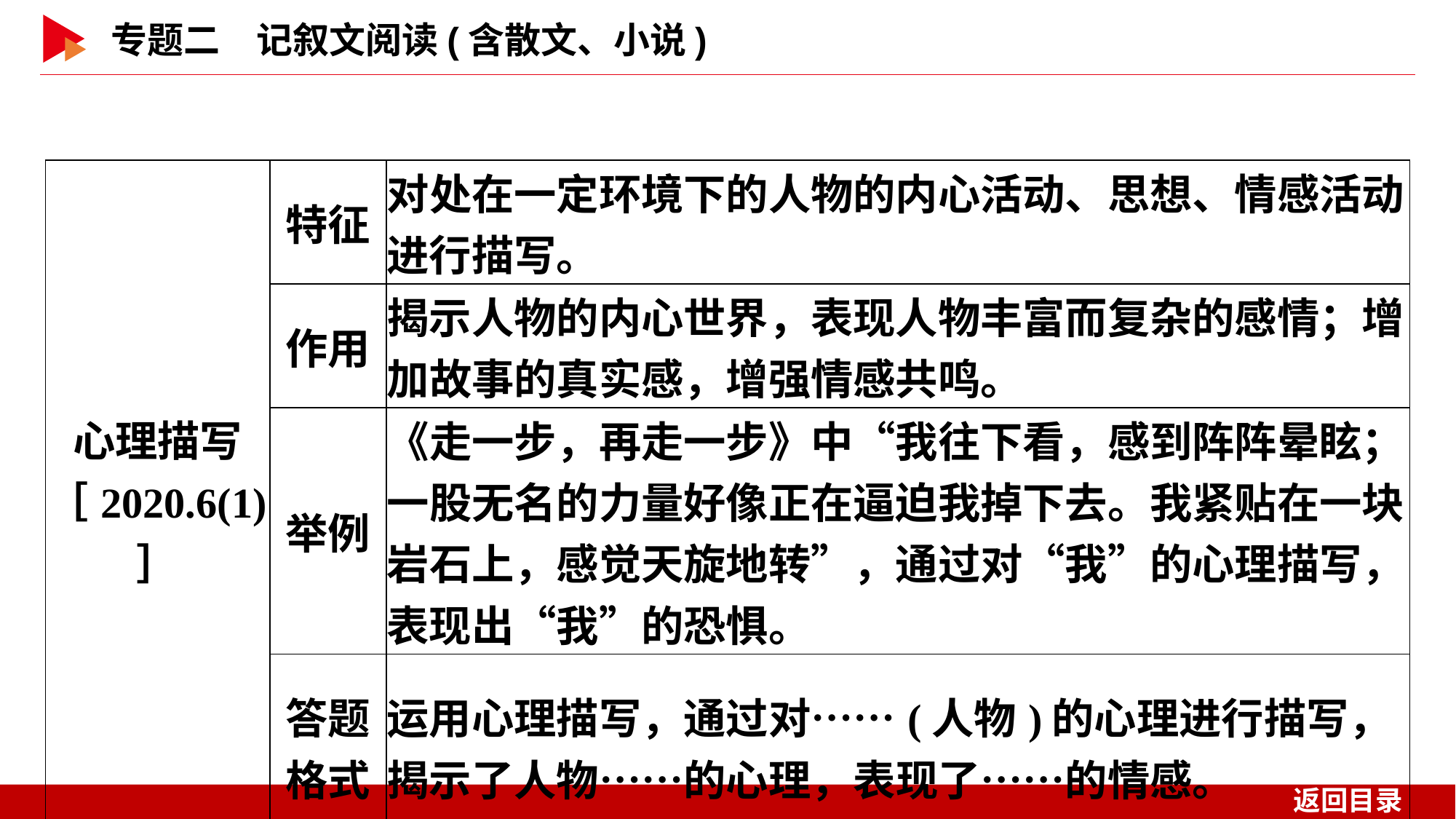

| 心理描写 ［2020.6(1)］ | 特征 | 对处在一定环境下的人物的内心活动、思想、情感活动进行描写。 |
| --- | --- | --- |
|  | 作用 | 揭示人物的内心世界，表现人物丰富而复杂的感情；增加故事的真实感，增强情感共鸣。 |
|  | 举例 | 《走一步，再走一步》中“我往下看，感到阵阵晕眩；一股无名的力量好像正在逼迫我掉下去。我紧贴在一块岩石上，感觉天旋地转”，通过对“我”的心理描写，表现出“我”的恐惧。 |
|  | 答题 格式 | 运用心理描写，通过对……(人物)的心理进行描写，揭示了人物……的心理，表现了……的情感。 |